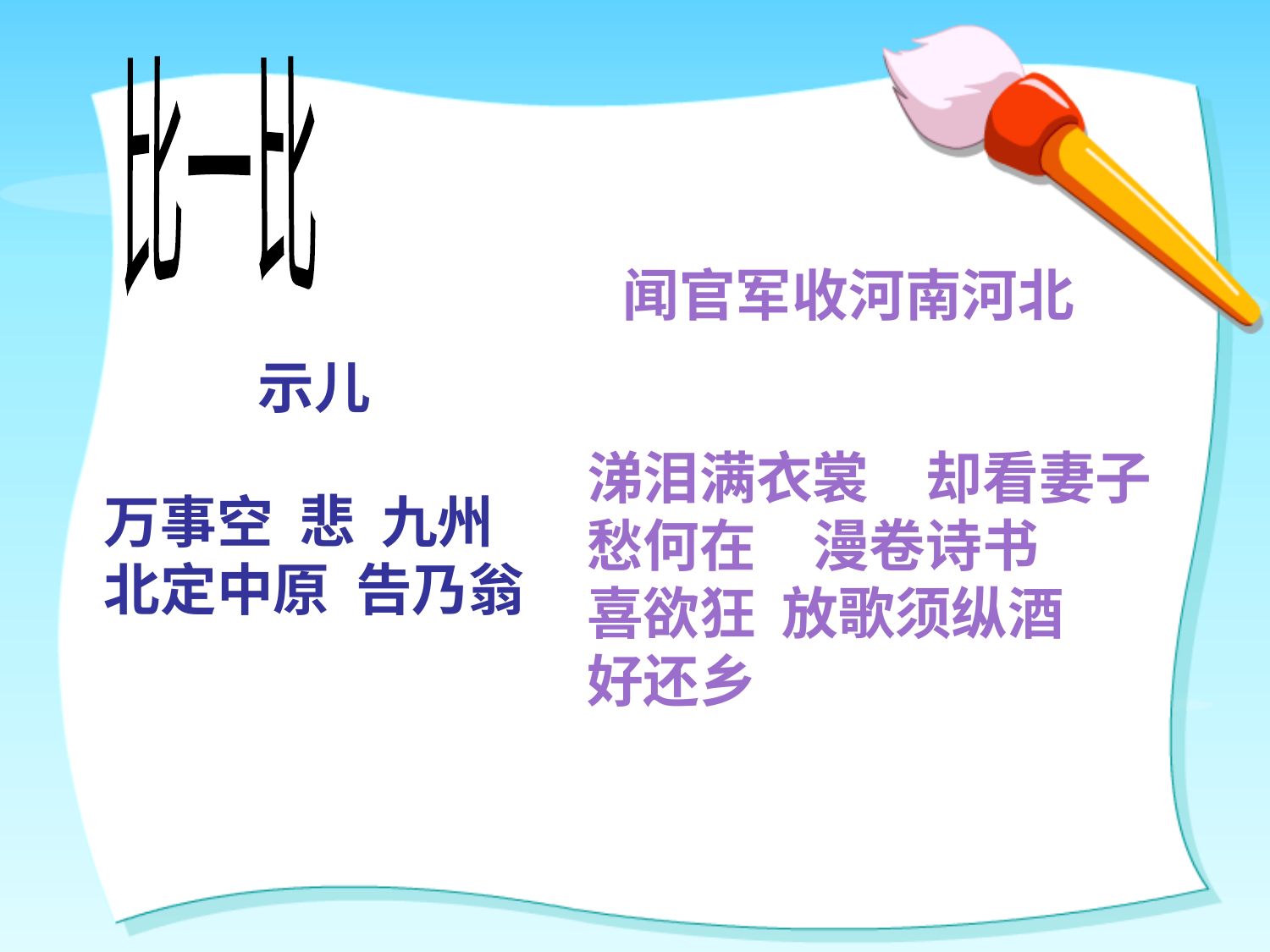

比一比
闻官军收河南河北
涕泪满衣裳　却看妻子
愁何在　漫卷诗书
喜欲狂  放歌须纵酒
好还乡
示儿
万事空  悲  九州
北定中原  告乃翁